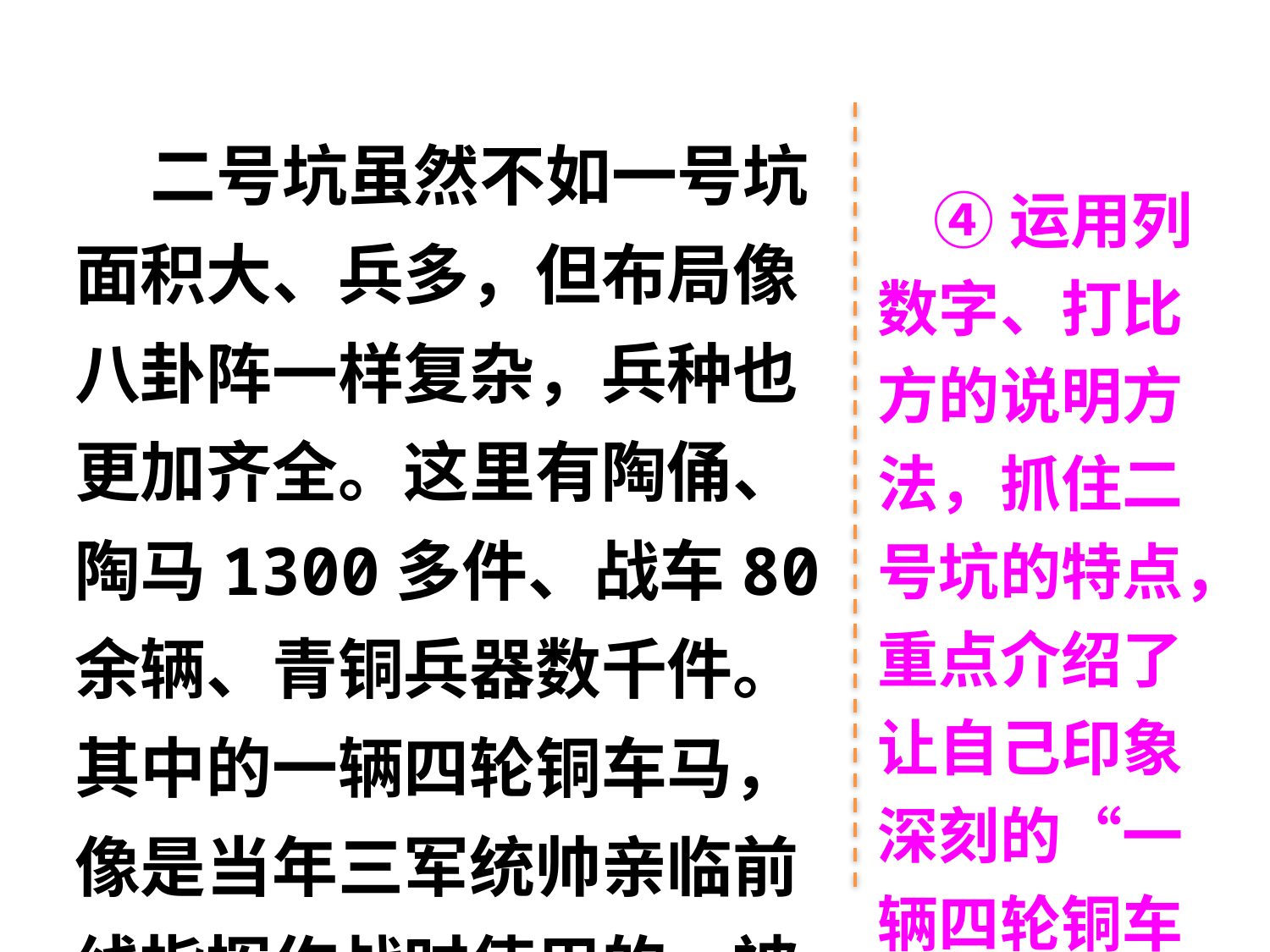

二号坑虽然不如一号坑面积大、兵多，但布局像八卦阵一样复杂，兵种也更加齐全。这里有陶俑、陶马1300多件、战车80余辆、青铜兵器数千件。其中的一辆四轮铜车马，像是当年三军统帅亲临前线指挥作战时使用的，被称为“青铜之冠”，其制作工艺令人惊叹不已。④
    ④运用列数字、打比方的说明方法，抓住二号坑的特点，重点介绍了让自己印象深刻的“一辆四轮铜车马”。